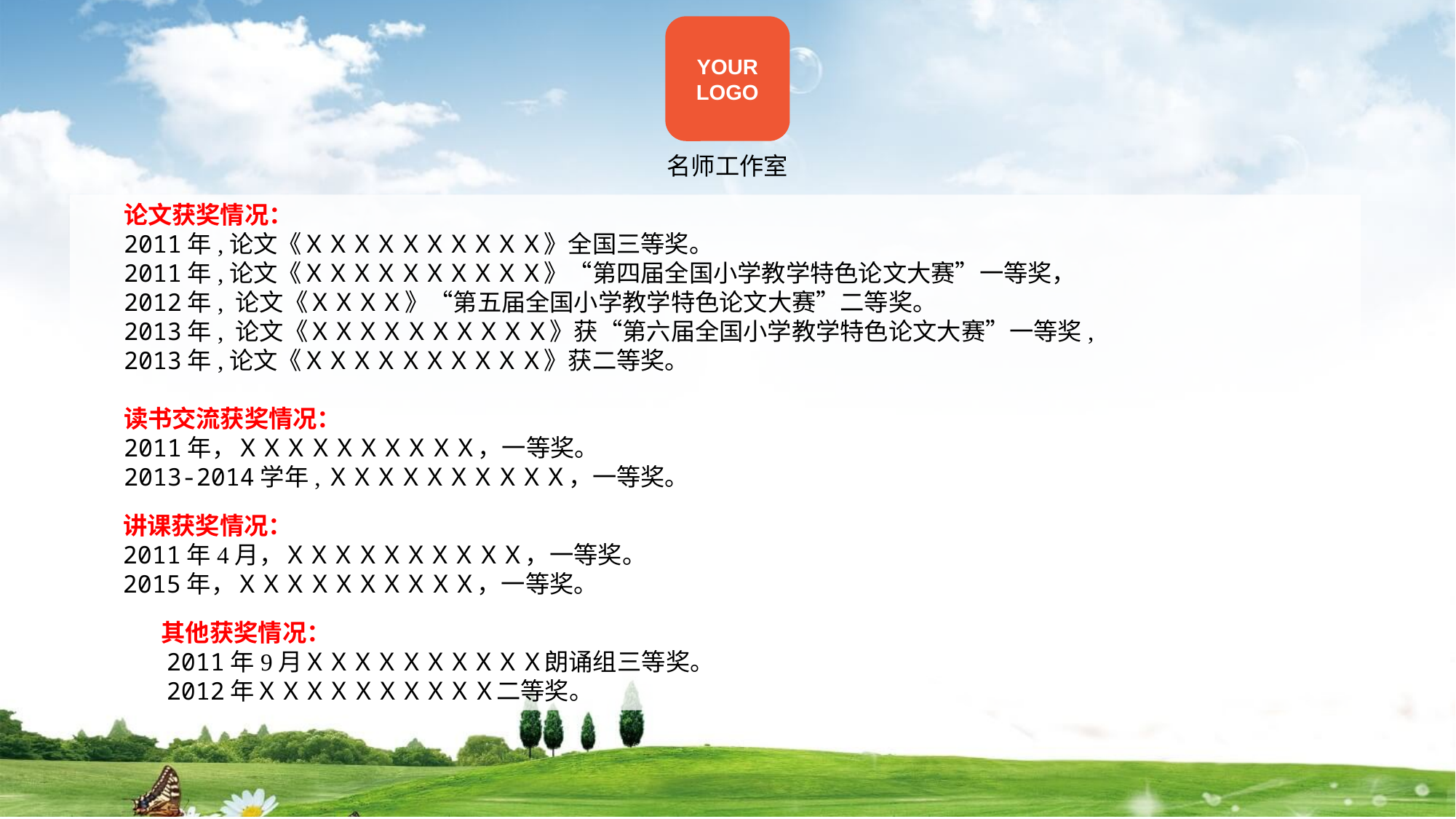

论文获奖情况：
2011年,论文《ＸＸＸＸＸＸＸＸＸＸ》全国三等奖。
2011年,论文《ＸＸＸＸＸＸＸＸＸＸ》“第四届全国小学教学特色论文大赛”一等奖，
2012年, 论文《ＸＸＸＸ》“第五届全国小学教学特色论文大赛”二等奖。
2013年, 论文《ＸＸＸＸＸＸＸＸＸＸ》获“第六届全国小学教学特色论文大赛”一等奖,
2013年,论文《ＸＸＸＸＸＸＸＸＸＸ》获二等奖。

读书交流获奖情况：
2011年，ＸＸＸＸＸＸＸＸＸＸ，一等奖。
2013-2014学年,ＸＸＸＸＸＸＸＸＸＸ，一等奖。

讲课获奖情况：
2011年4月，ＸＸＸＸＸＸＸＸＸＸ，一等奖。
2015年，ＸＸＸＸＸＸＸＸＸＸ，一等奖。

      其他获奖情况：
   2011年9月ＸＸＸＸＸＸＸＸＸＸ朗诵组三等奖。
   2012年ＸＸＸＸＸＸＸＸＸＸ二等奖。